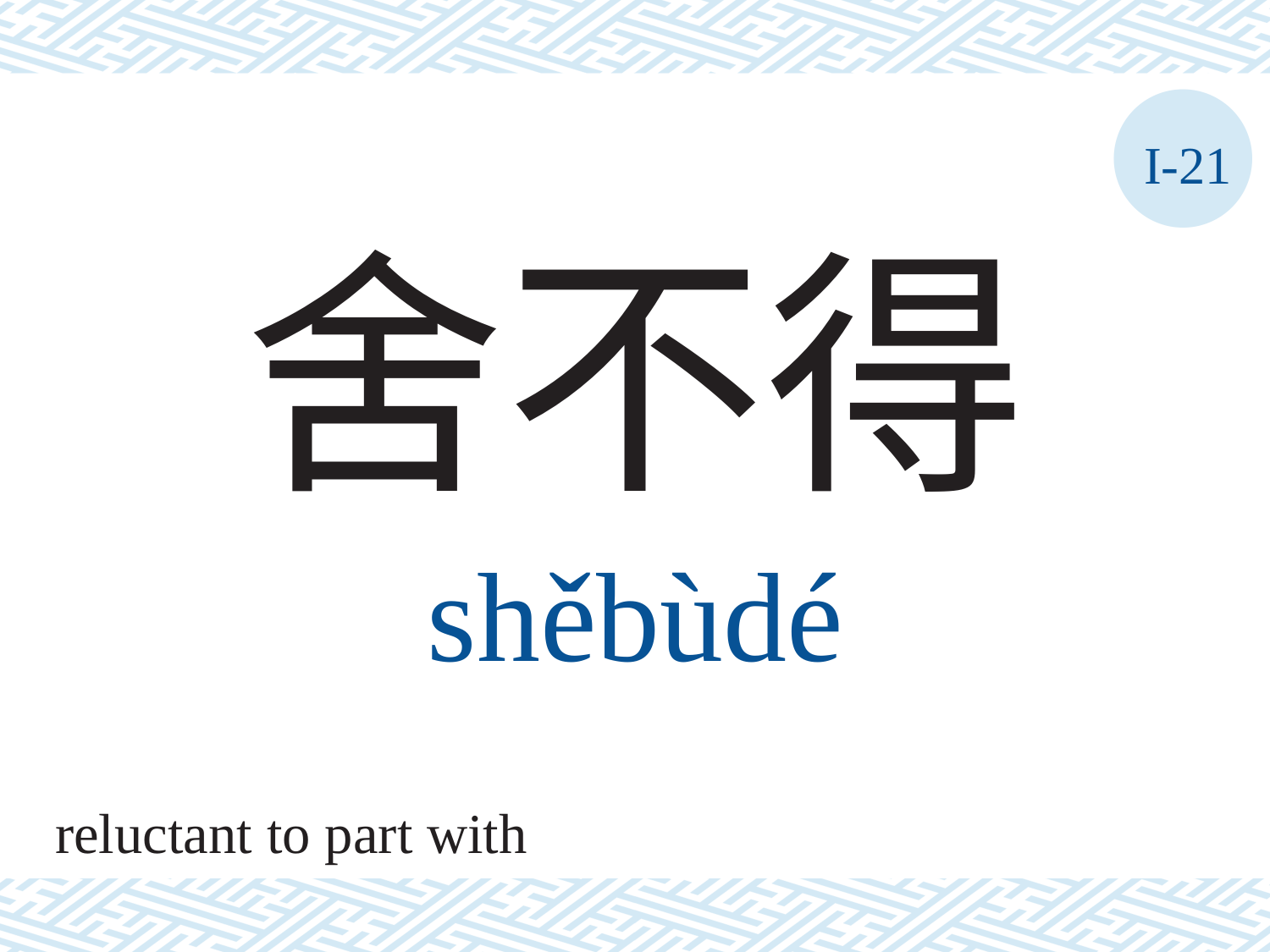

I-21
舍不得
shěbùdé
reluctant to part with